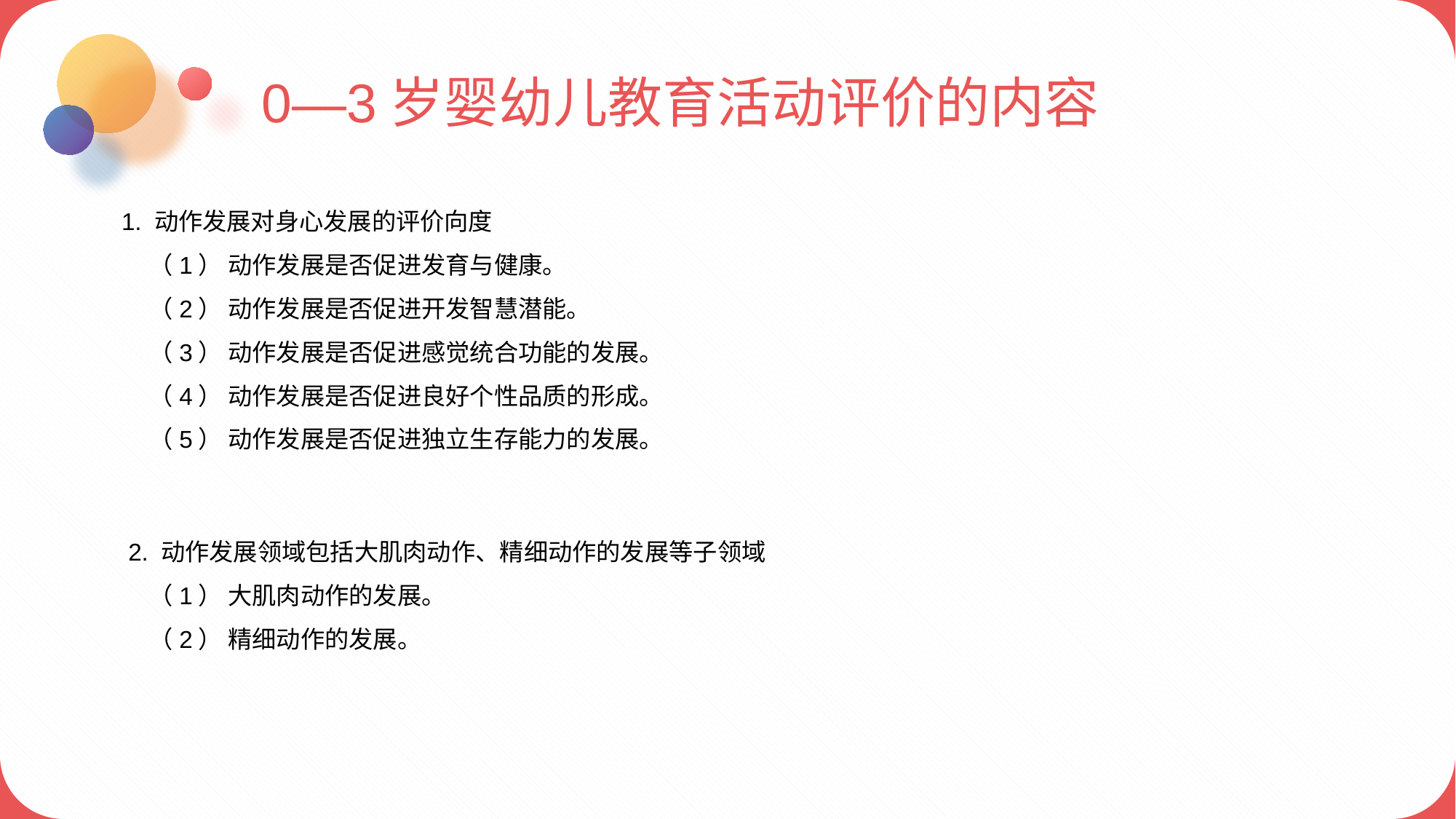

0—3岁婴幼儿教育活动评价的内容
1. 动作发展对身心发展的评价向度
    （1） 动作发展是否促进发育与健康。
    （2） 动作发展是否促进开发智慧潜能。
    （3） 动作发展是否促进感觉统合功能的发展。
    （4） 动作发展是否促进良好个性品质的形成。
    （5） 动作发展是否促进独立生存能力的发展。
 2. 动作发展领域包括大肌肉动作、精细动作的发展等子领域
    （1） 大肌肉动作的发展。
    （2） 精细动作的发展。